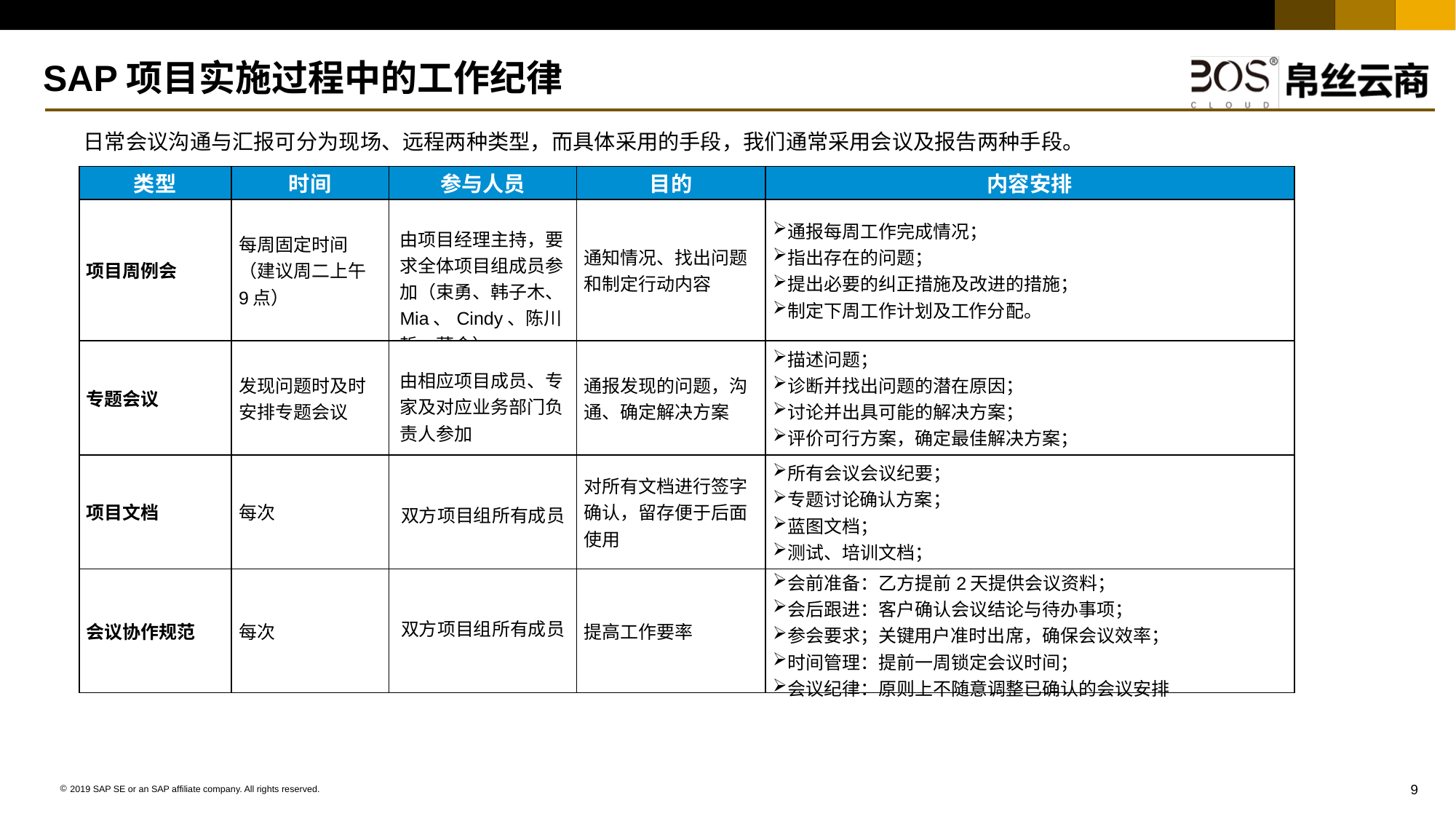

# SAP项目实施过程中的工作纪律
日常会议沟通与汇报可分为现场、远程两种类型，而具体采用的手段，我们通常采用会议及报告两种手段。
| 类型 | 时间 | 参与人员 | 目的 | 内容安排 |
| --- | --- | --- | --- | --- |
| 项目周例会 | 每周固定时间 （建议周二上午9点） | 由项目经理主持，要求全体项目组成员参加（束勇、韩子木、Mia、Cindy、陈川哲、董金） | 通知情况、找出问题和制定行动内容 | 通报每周工作完成情况； 指出存在的问题； 提出必要的纠正措施及改进的措施； 制定下周工作计划及工作分配。 |
| 专题会议 | 发现问题时及时安排专题会议 | 由相应项目成员、专家及对应业务部门负责人参加 | 通报发现的问题，沟通、确定解决方案 | 描述问题； 诊断并找出问题的潜在原因； 讨论并出具可能的解决方案； 评价可行方案，确定最佳解决方案； |
| 项目文档 | 每次 | 双方项目组所有成员 | 对所有文档进行签字确认，留存便于后面使用 | 所有会议会议纪要； 专题讨论确认方案； 蓝图文档； 测试、培训文档； |
| 会议协作规范 | 每次 | 双方项目组所有成员 | 提高工作要率 | 会前准备：乙方提前2天提供会议资料； 会后跟进：客户确认会议结论与待办事项； 参会要求；关键用户准时出席，确保会议效率； 时间管理：提前一周锁定会议时间； 会议纪律：原则上不随意调整已确认的会议安排 |